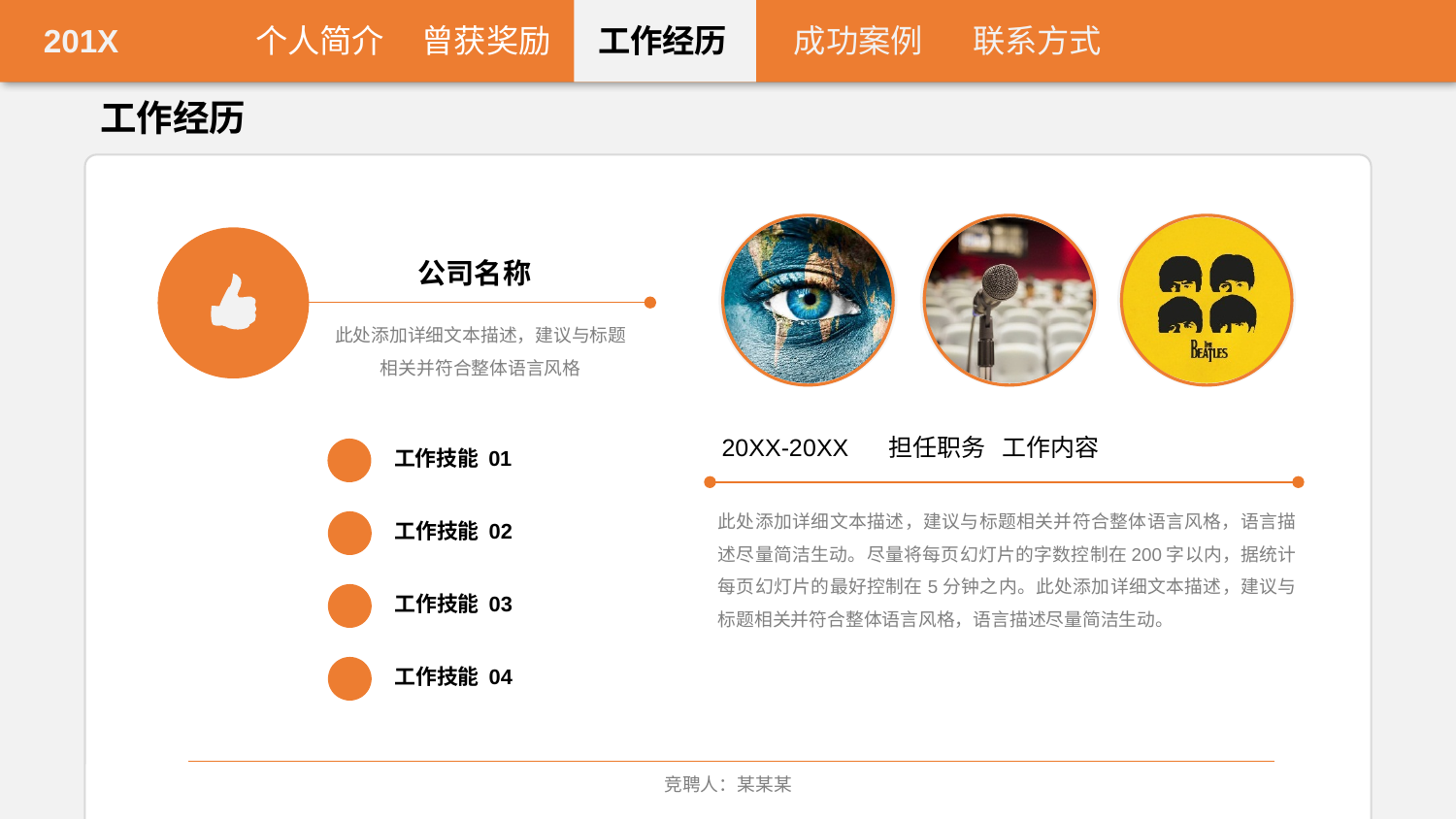

201X
个人简介
工作经历
成功案例
联系方式
曾获奖励
工作经历

公司名称
此处添加详细文本描述，建议与标题相关并符合整体语言风格
20XX-20XX     担任职务   工作内容
工作技能 01

此处添加详细文本描述，建议与标题相关并符合整体语言风格，语言描述尽量简洁生动。尽量将每页幻灯片的字数控制在200字以内，据统计每页幻灯片的最好控制在5分钟之内。此处添加详细文本描述，建议与标题相关并符合整体语言风格，语言描述尽量简洁生动。
工作技能 02

工作技能 03

工作技能 04

竞聘人：某某某